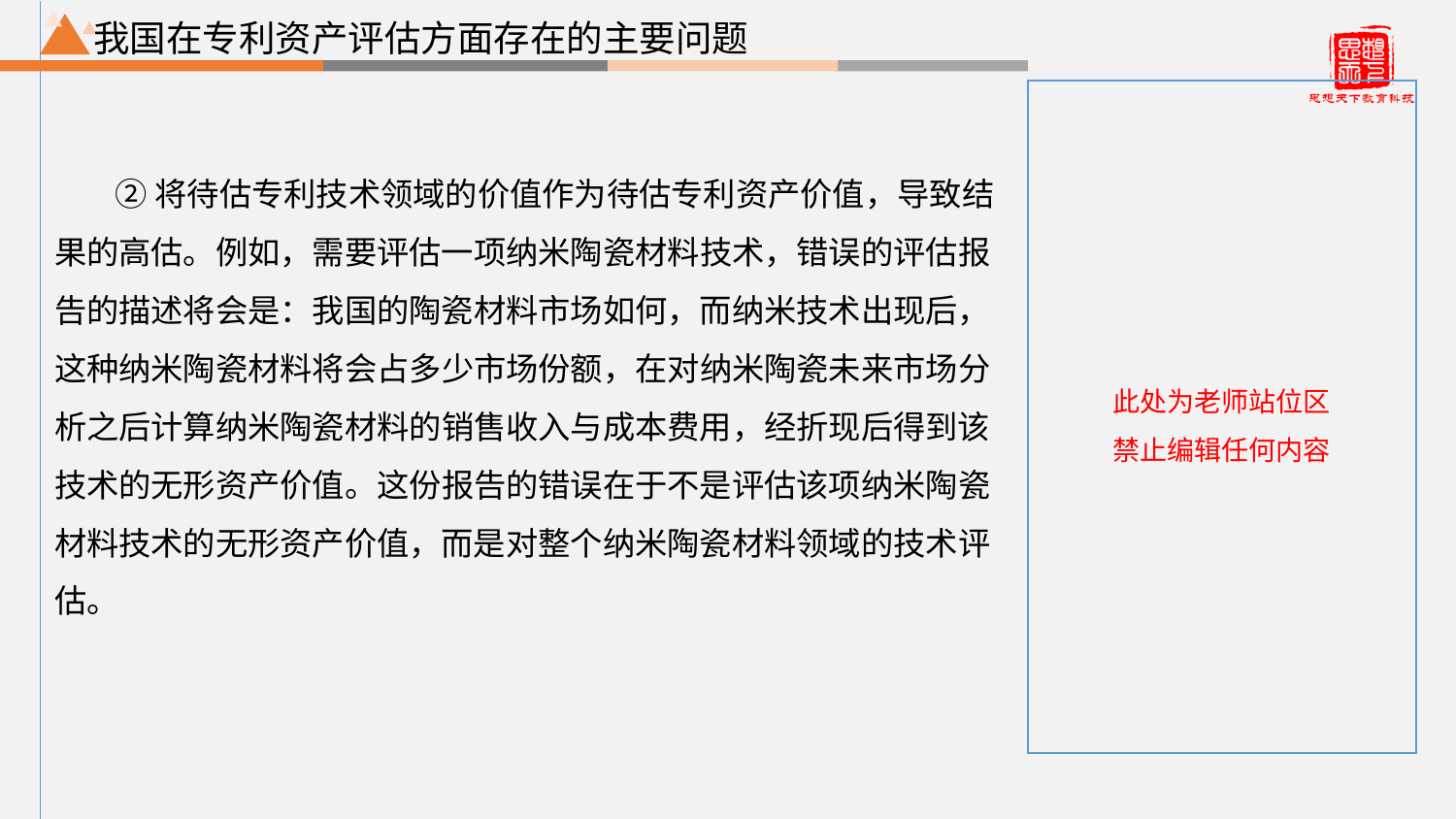

我国在专利资产评估方面存在的主要问题
②将待估专利技术领域的价值作为待估专利资产价值，导致结果的高估。例如，需要评估一项纳米陶瓷材料技术，错误的评估报告的描述将会是：我国的陶瓷材料市场如何，而纳米技术出现后，这种纳米陶瓷材料将会占多少市场份额，在对纳米陶瓷未来市场分析之后计算纳米陶瓷材料的销售收入与成本费用，经折现后得到该技术的无形资产价值。这份报告的错误在于不是评估该项纳米陶瓷材料技术的无形资产价值，而是对整个纳米陶瓷材料领域的技术评估。
130